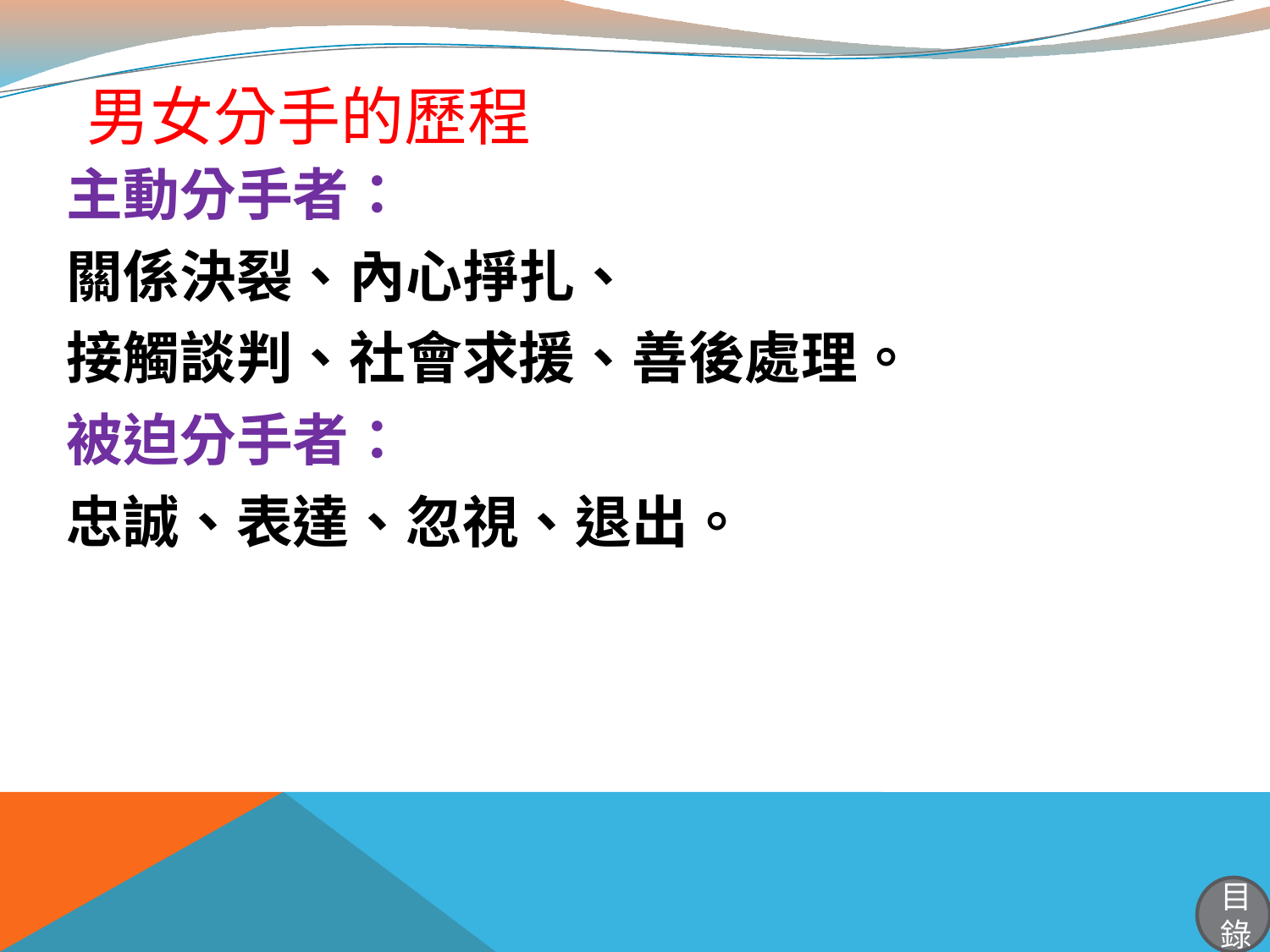

# 男女分手的歷程
主動分手者：
關係決裂、內心掙扎、
接觸談判、社會求援、善後處理。
被迫分手者：
忠誠、表達、忽視、退出。